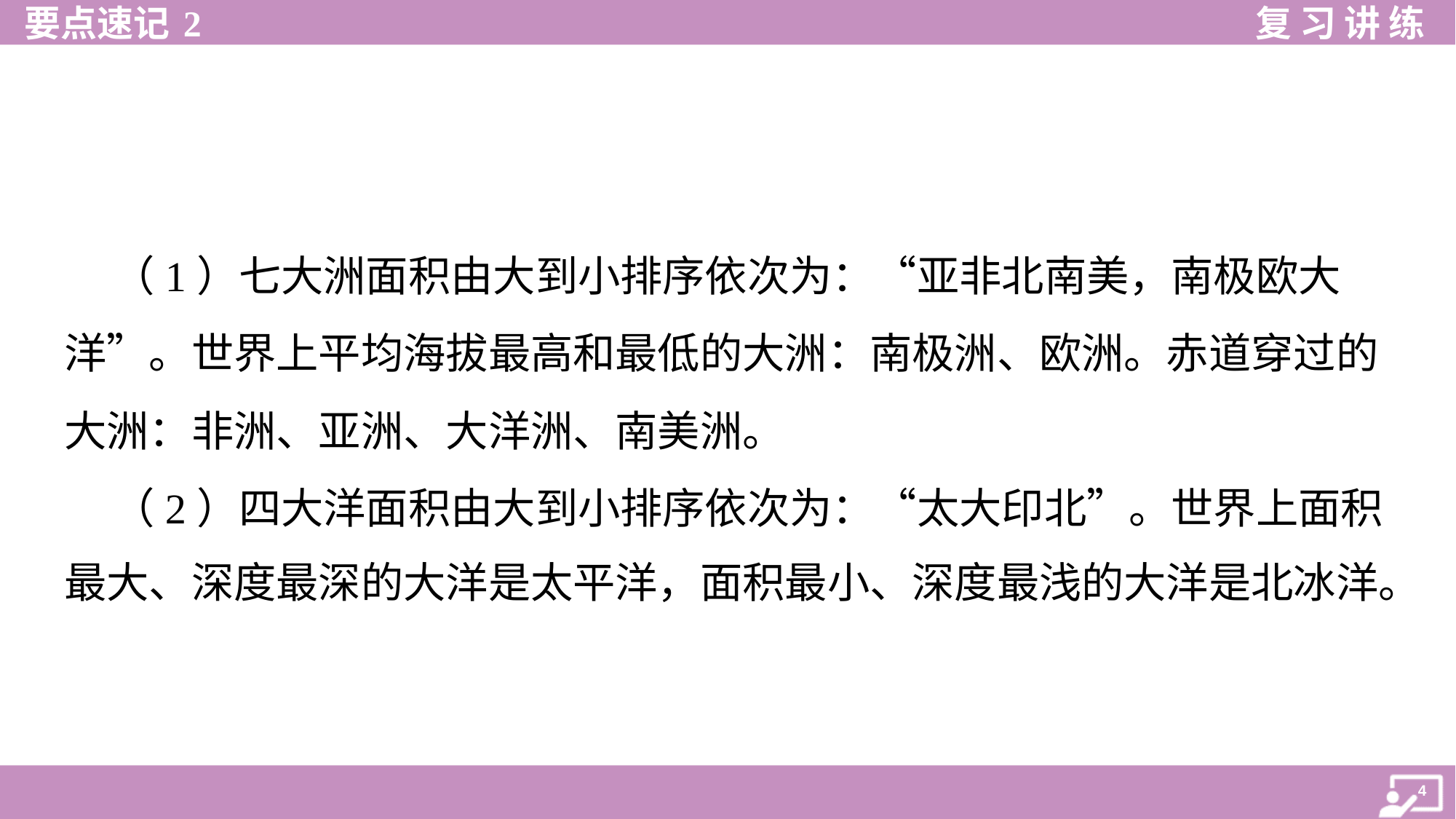

（1）七大洲面积由大到小排序依次为：“亚非北南美，南极欧大
洋”。世界上平均海拔最高和最低的大洲：南极洲、欧洲。赤道穿过的
大洲：非洲、亚洲、大洋洲、南美洲。
    （2）四大洋面积由大到小排序依次为：“太大印北”。世界上面积
最大、深度最深的大洋是太平洋，面积最小、深度最浅的大洋是北冰洋。